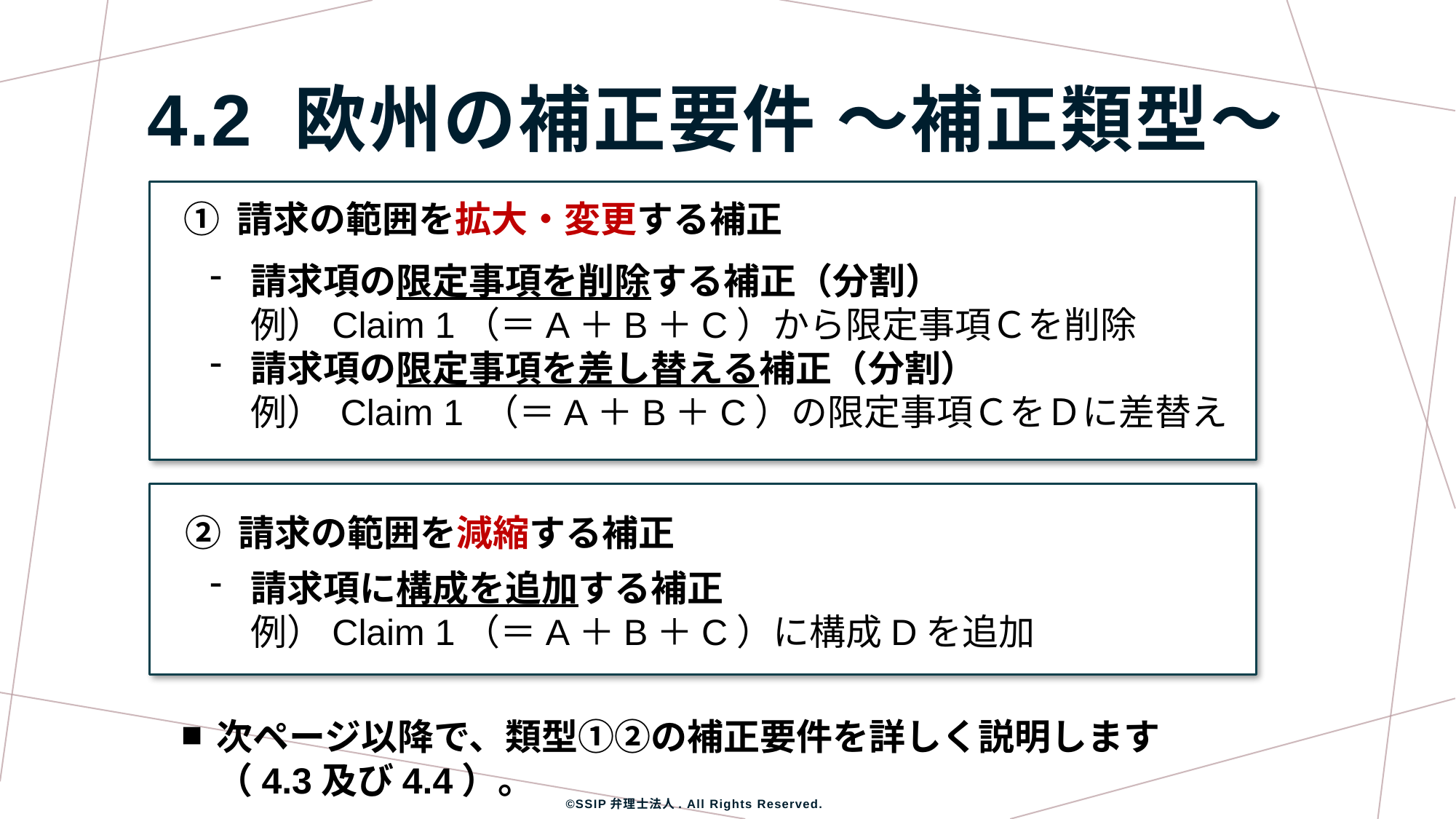

4.2 欧州の補正要件 ～補正類型～

➀ 請求の範囲を拡大・変更する補正
請求項の限定事項を削除する補正（分割）
例）Claim 1（＝A＋B＋C）から限定事項Ｃを削除
請求項の限定事項を差し替える補正（分割）
例） Claim 1 （＝A＋B＋C）の限定事項ＣをＤに差替え

② 請求の範囲を減縮する補正
請求項に構成を追加する補正
例）Claim 1（＝A＋B＋C）に構成Dを追加
次ページ以降で、類型➀②の補正要件を詳しく説明します
（4.3及び4.4）。

©SSIP弁理士法人. All Rights Reserved.